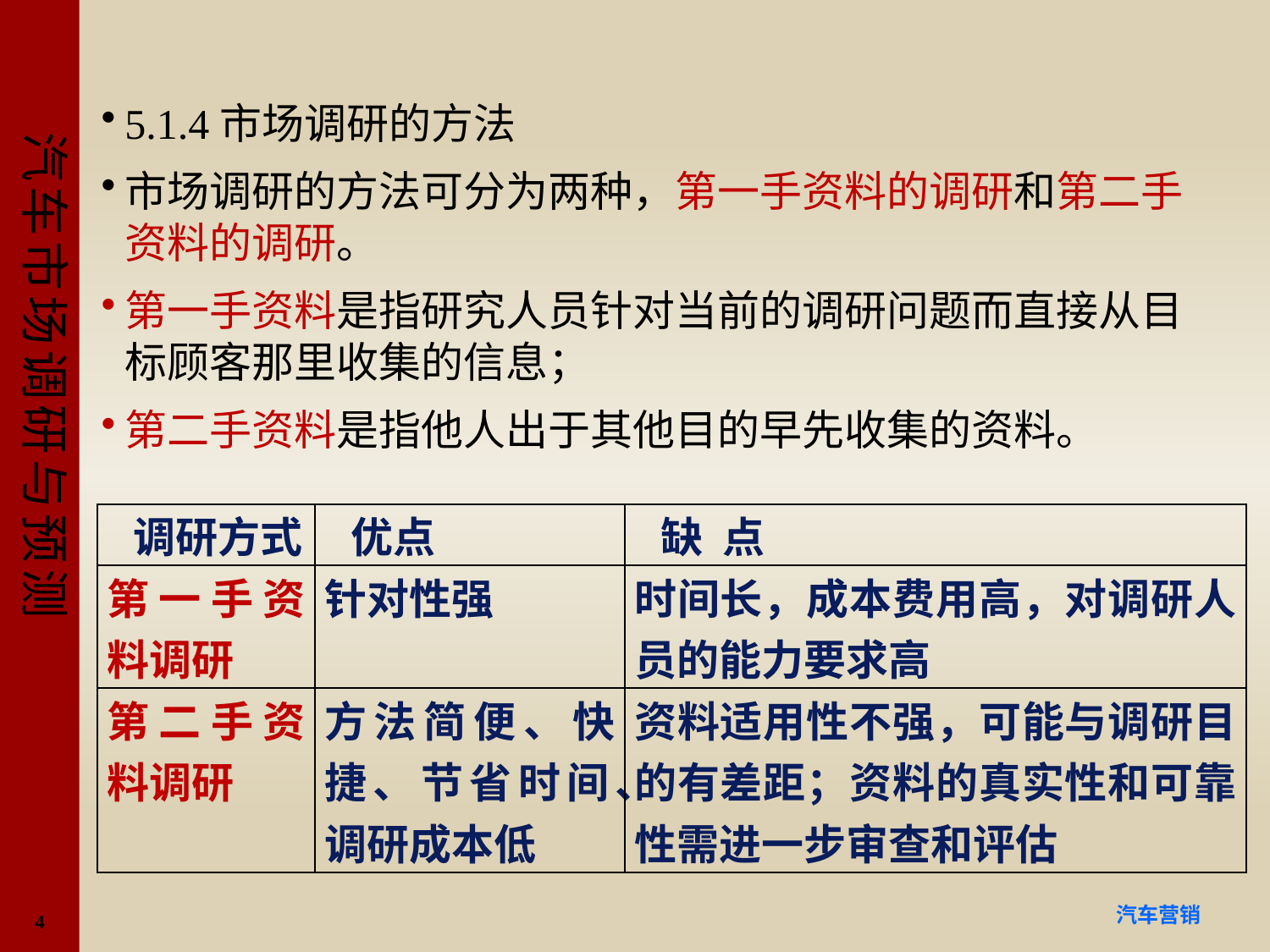

#
5.1.4市场调研的方法
市场调研的方法可分为两种，第一手资料的调研和第二手资料的调研。
第一手资料是指研究人员针对当前的调研问题而直接从目标顾客那里收集的信息；
第二手资料是指他人出于其他目的早先收集的资料。

| 调研方式 | 优点 | 缺 点 |
| --- | --- | --- |
| 第一手资料调研 | 针对性强 | 时间长，成本费用高，对调研人员的能力要求高 |
| 第二手资料调研 | 方法简便、快捷、节省时间、调研成本低 | 资料适用性不强，可能与调研目的有差距；资料的真实性和可靠性需进一步审查和评估 |
4